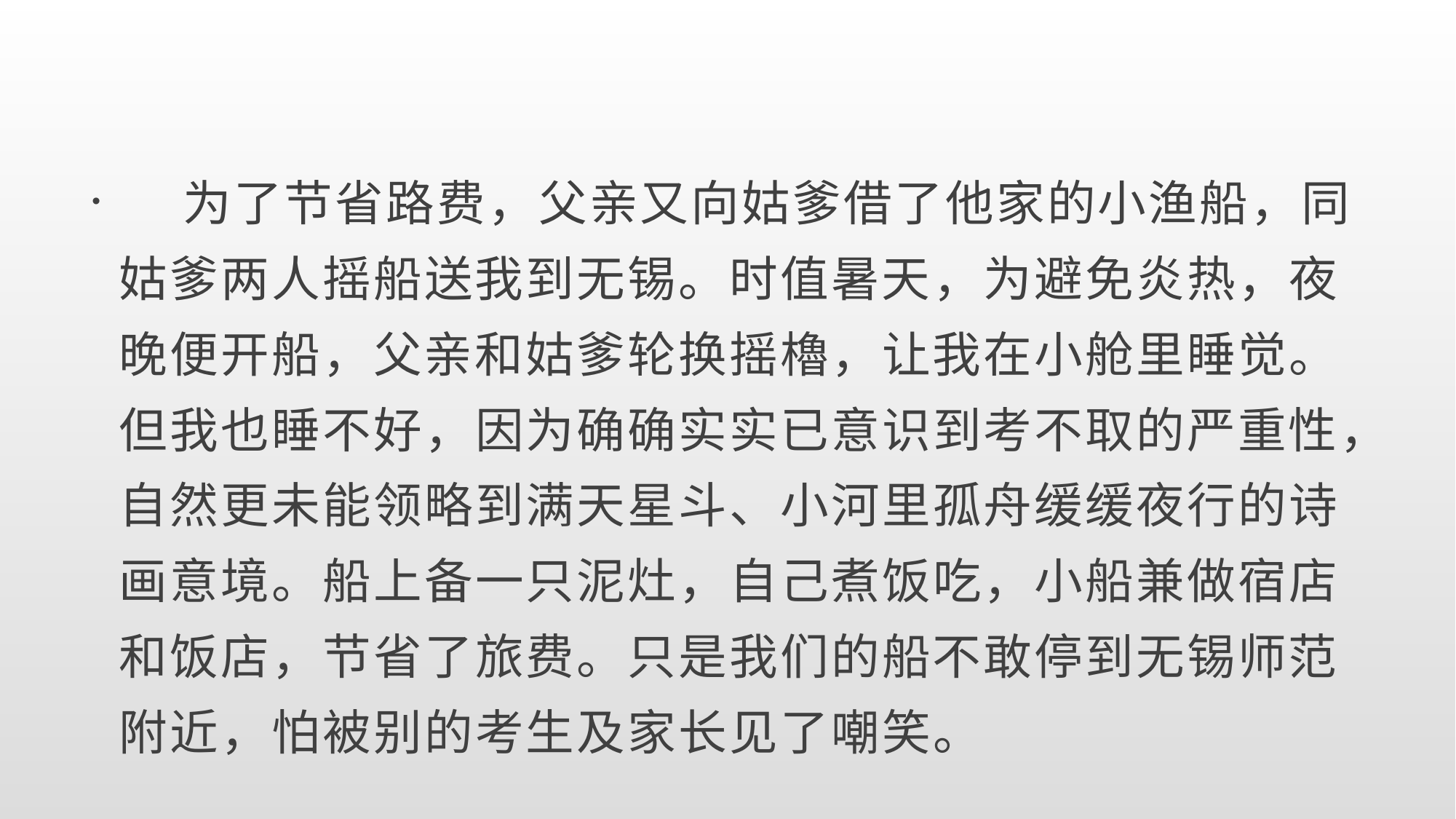

#
      为了节省路费，父亲又向姑爹借了他家的小渔船，同姑爹两人摇船送我到无锡。时值暑天，为避免炎热，夜晚便开船，父亲和姑爹轮换摇櫓，让我在小舱里睡觉。但我也睡不好，因为确确实实已意识到考不取的严重性，自然更未能领略到满天星斗、小河里孤舟缓缓夜行的诗画意境。船上备一只泥灶，自己煮饭吃，小船兼做宿店和饭店，节省了旅费。只是我们的船不敢停到无锡师范附近，怕被别的考生及家长见了嘲笑。